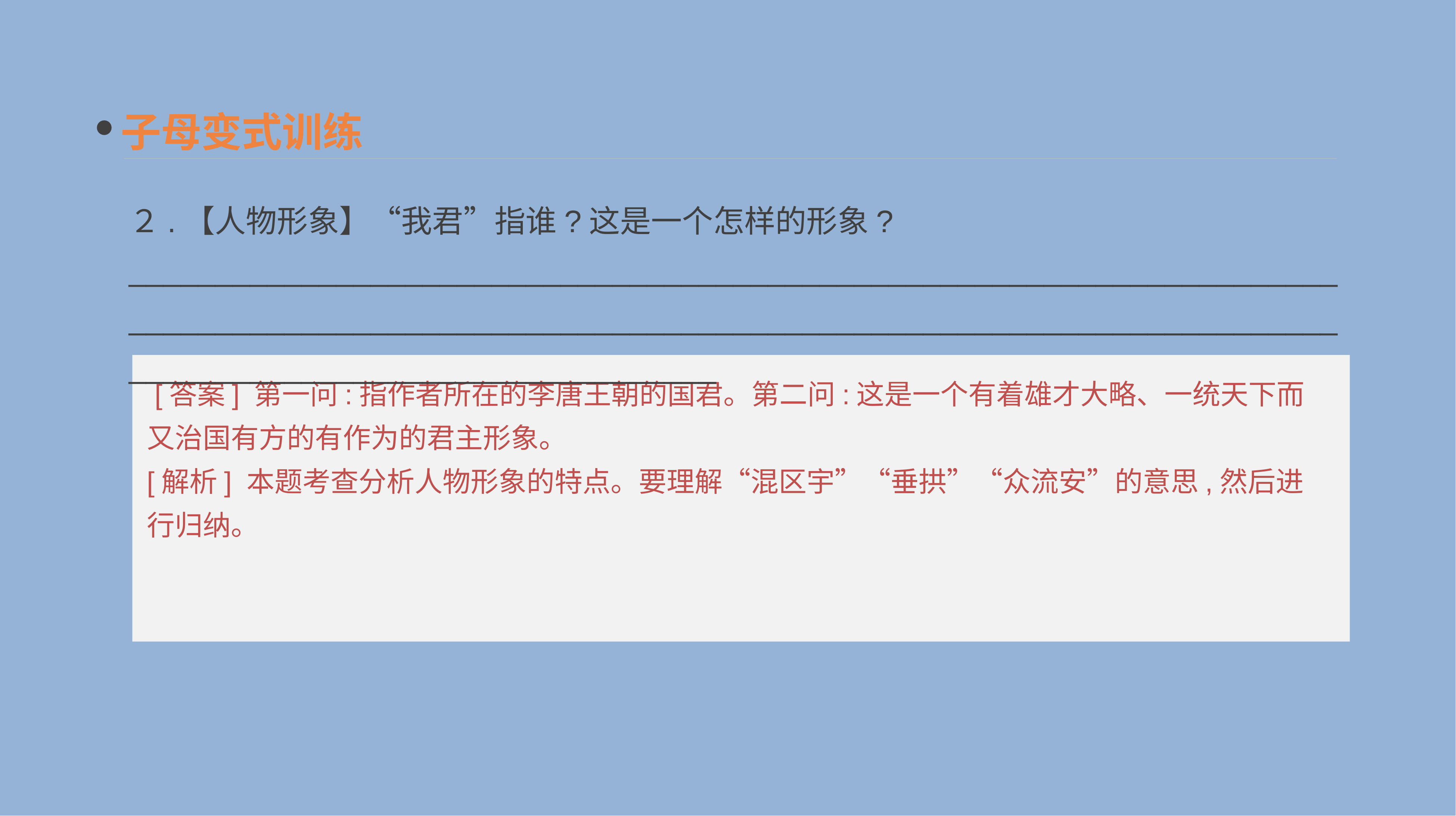

子母变式训练

２.【人物形象】“我君”指谁?这是一个怎样的形象?
______________________________________________________________________________________________________________________________________________________________________________

 [答案] 第一问:指作者所在的李唐王朝的国君。第二问:这是一个有着雄才大略、一统天下而又治国有方的有作为的君主形象。
[解析] 本题考查分析人物形象的特点。要理解“混区宇”“垂拱”“众流安”的意思,然后进行归纳。